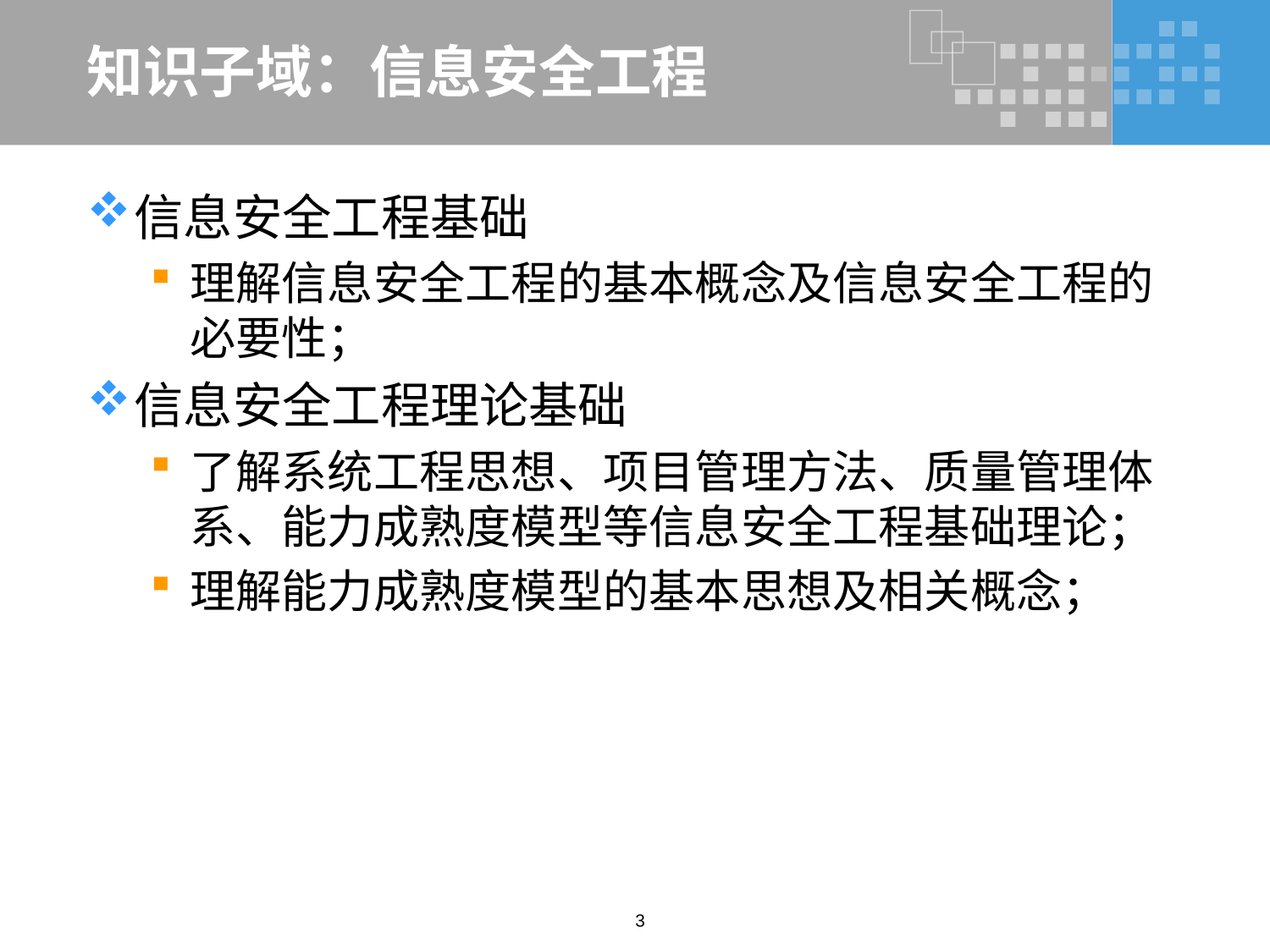

# 知识子域：信息安全工程
信息安全工程基础
理解信息安全工程的基本概念及信息安全工程的必要性；
信息安全工程理论基础
了解系统工程思想、项目管理方法、质量管理体系、能力成熟度模型等信息安全工程基础理论；
理解能力成熟度模型的基本思想及相关概念；

3